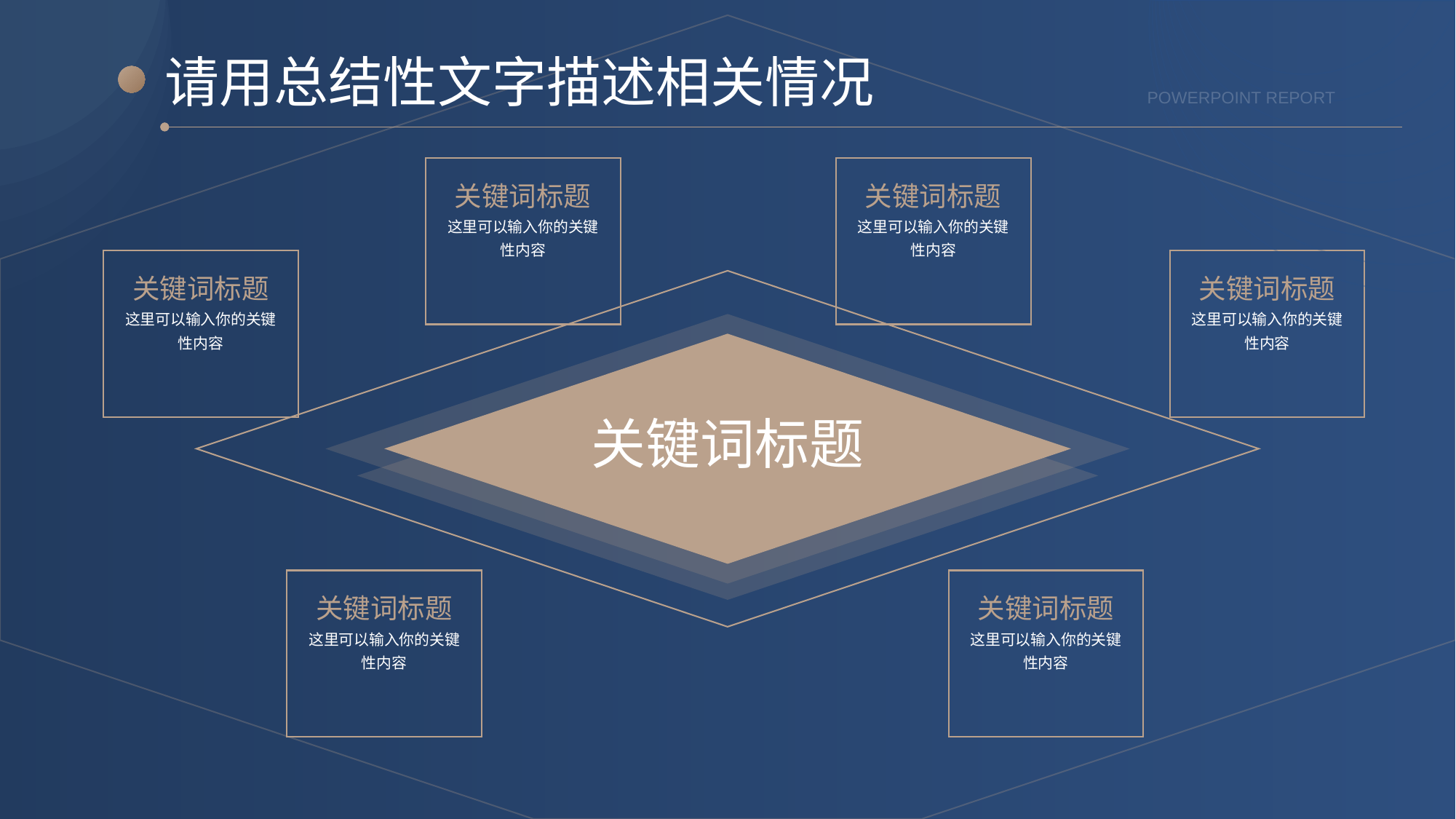

请用总结性文字描述相关情况

POWERPOINT REPORT

关键词标题
关键词标题
这里可以输入你的关键性内容
这里可以输入你的关键性内容

关键词标题
关键词标题
这里可以输入你的关键性内容
这里可以输入你的关键性内容

关键词标题

关键词标题
关键词标题
这里可以输入你的关键性内容
这里可以输入你的关键性内容